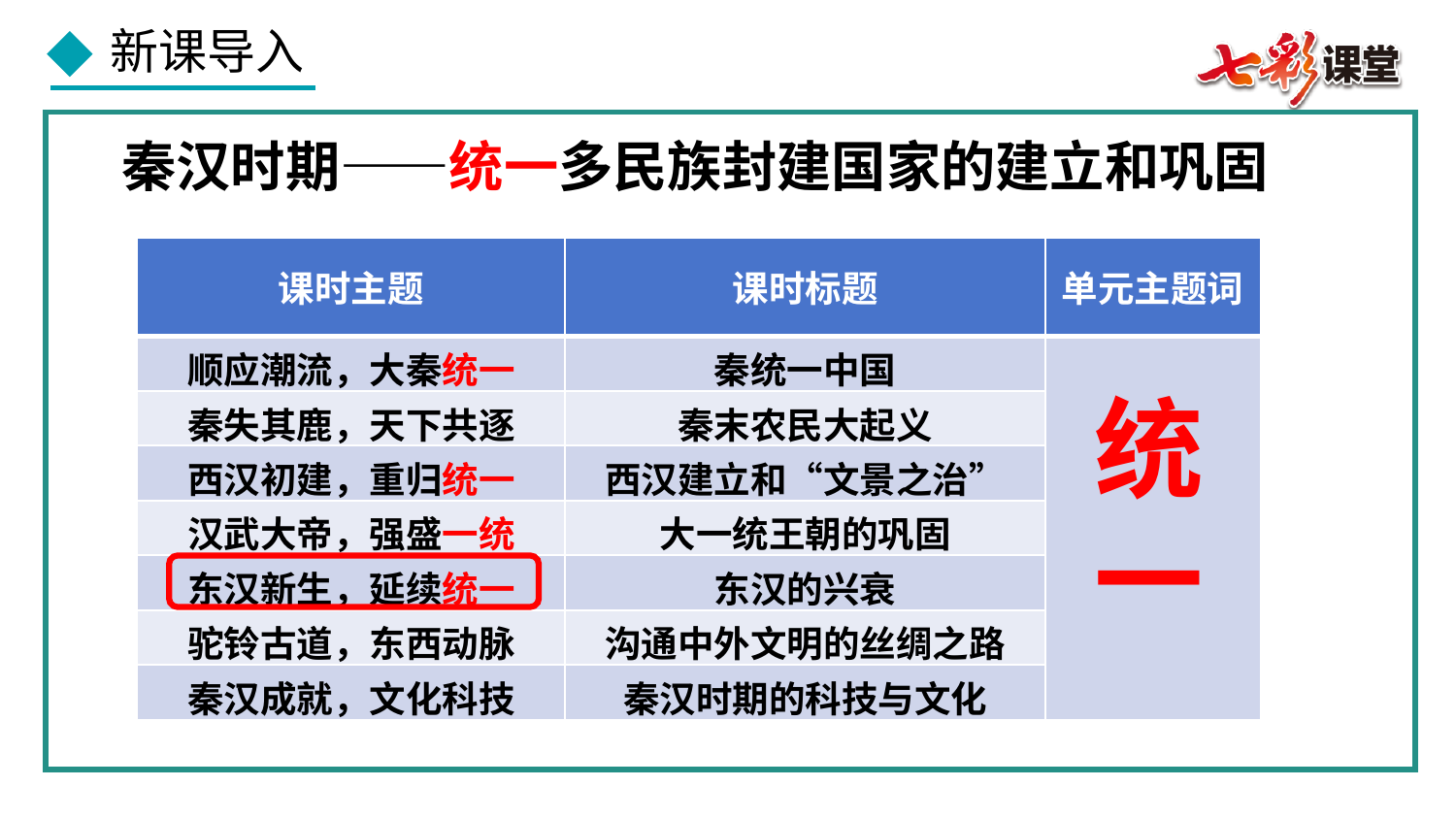

秦汉时期——统一多民族封建国家的建立和巩固
| 课时主题 | 课时标题 | 单元主题词 |
| --- | --- | --- |
| 顺应潮流，大秦统一 | 秦统一中国 |  |
| 秦失其鹿，天下共逐 | 秦末农民大起义 |  |
| 西汉初建，重归统一 | 西汉建立和“文景之治” |  |
| 汉武大帝，强盛一统 | 大一统王朝的巩固 |  |
| 东汉新生，延续统一 | 东汉的兴衰 |  |
| 驼铃古道，东西动脉 | 沟通中外文明的丝绸之路 |  |
| 秦汉成就，文化科技 | 秦汉时期的科技与文化 |  |
统一